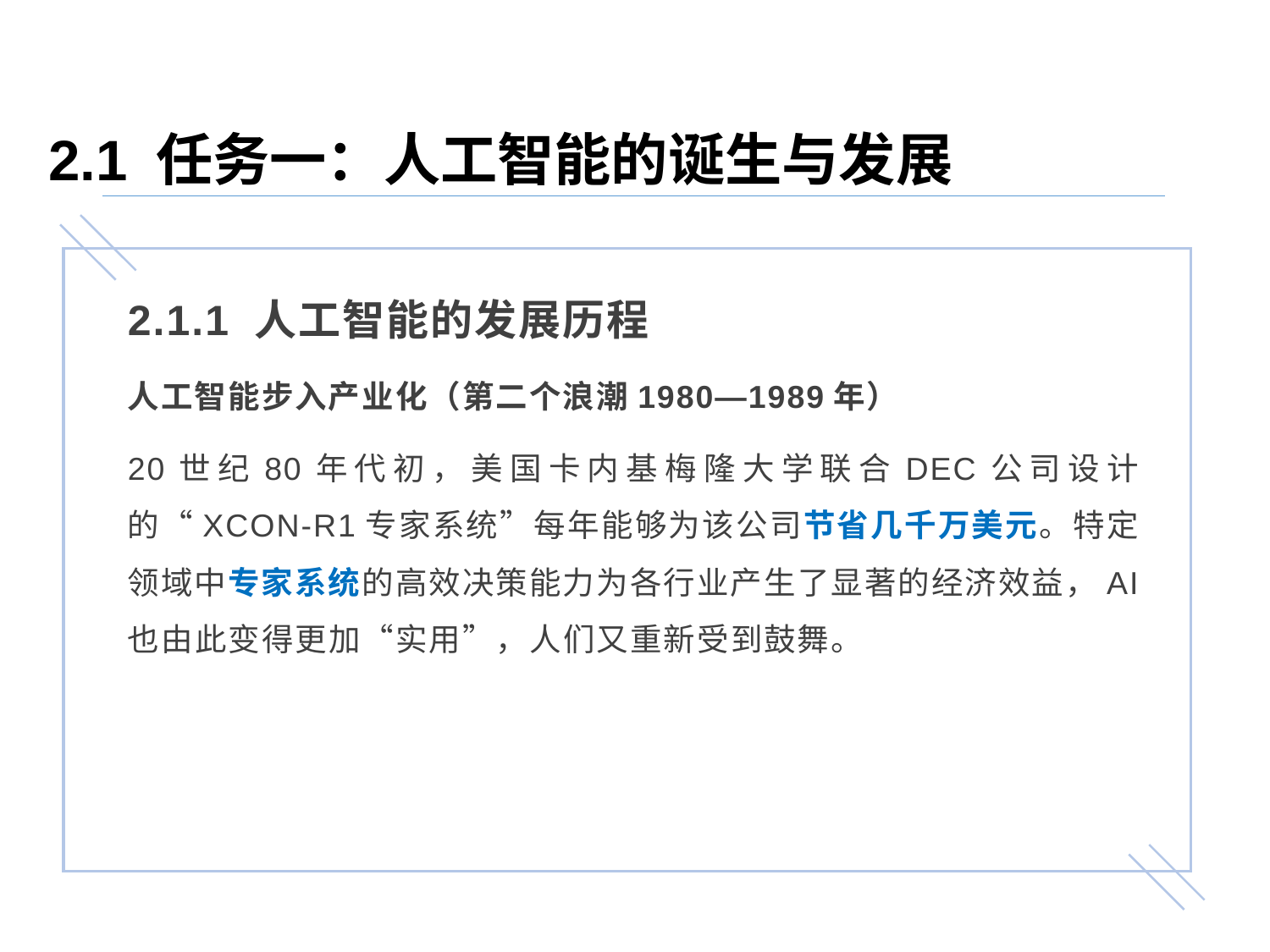

2.1 任务一：人工智能的诞生与发展

2.1.1 人工智能的发展历程
人工智能步入产业化（第二个浪潮1980—1989年）
20世纪80年代初，美国卡内基梅隆大学联合DEC公司设计的“XCON-R1专家系统”每年能够为该公司节省几千万美元。特定领域中专家系统的高效决策能力为各行业产生了显著的经济效益，AI也由此变得更加“实用”，人们又重新受到鼓舞。